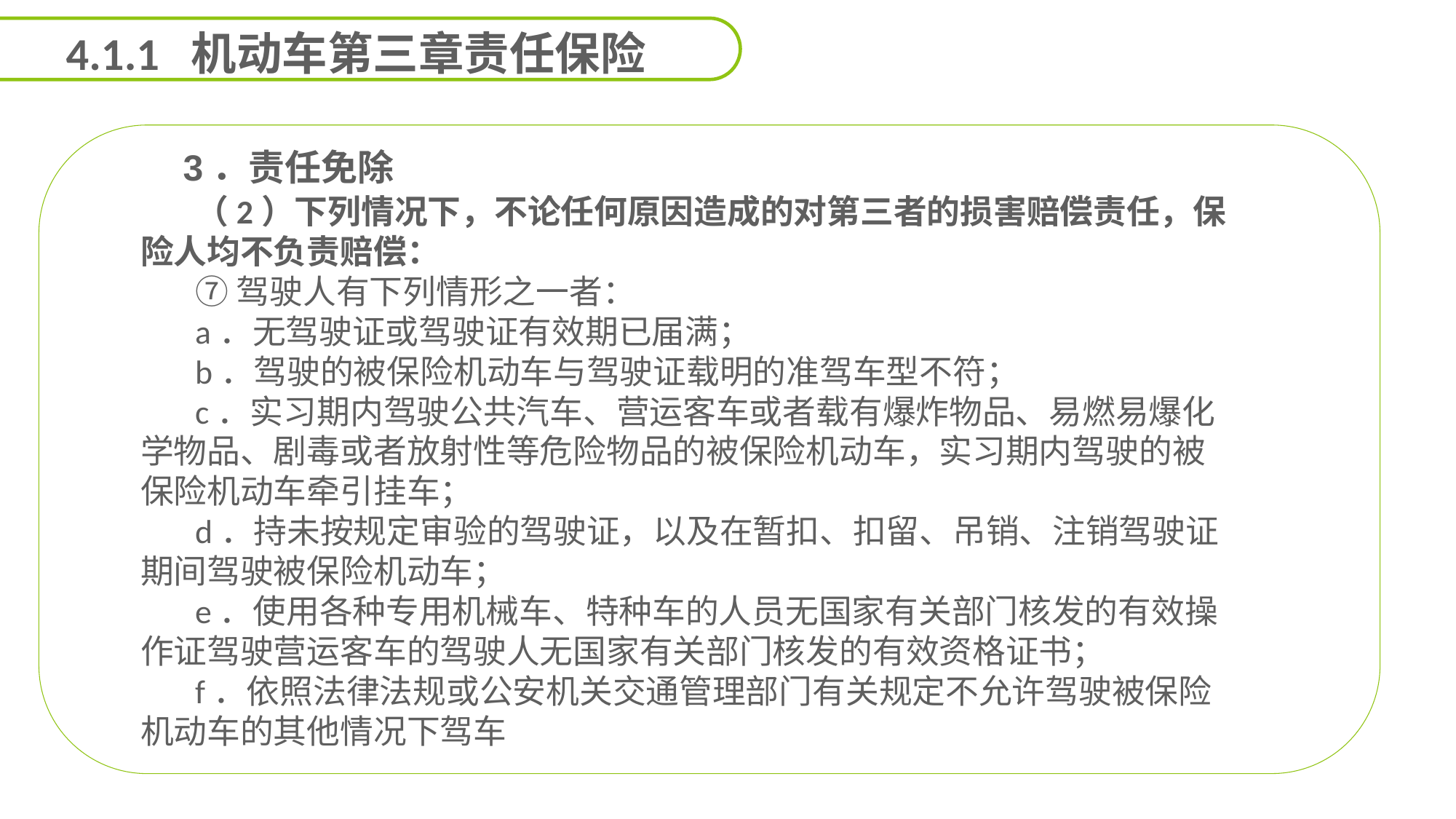

4.1.1  机动车第三章责任保险

 3．责任免除
（2）下列情况下，不论任何原因造成的对第三者的损害赔偿责任，保险人均不负责赔偿：
⑦驾驶人有下列情形之一者：
a．无驾驶证或驾驶证有效期已届满；
b．驾驶的被保险机动车与驾驶证载明的准驾车型不符；
c．实习期内驾驶公共汽车、营运客车或者载有爆炸物品、易燃易爆化学物品、剧毒或者放射性等危险物品的被保险机动车，实习期内驾驶的被保险机动车牵引挂车；
d．持未按规定审验的驾驶证，以及在暂扣、扣留、吊销、注销驾驶证期间驾驶被保险机动车；
e．使用各种专用机械车、特种车的人员无国家有关部门核发的有效操作证驾驶营运客车的驾驶人无国家有关部门核发的有效资格证书；
f．依照法律法规或公安机关交通管理部门有关规定不允许驾驶被保险机动车的其他情况下驾车
能力
目标
延迟符